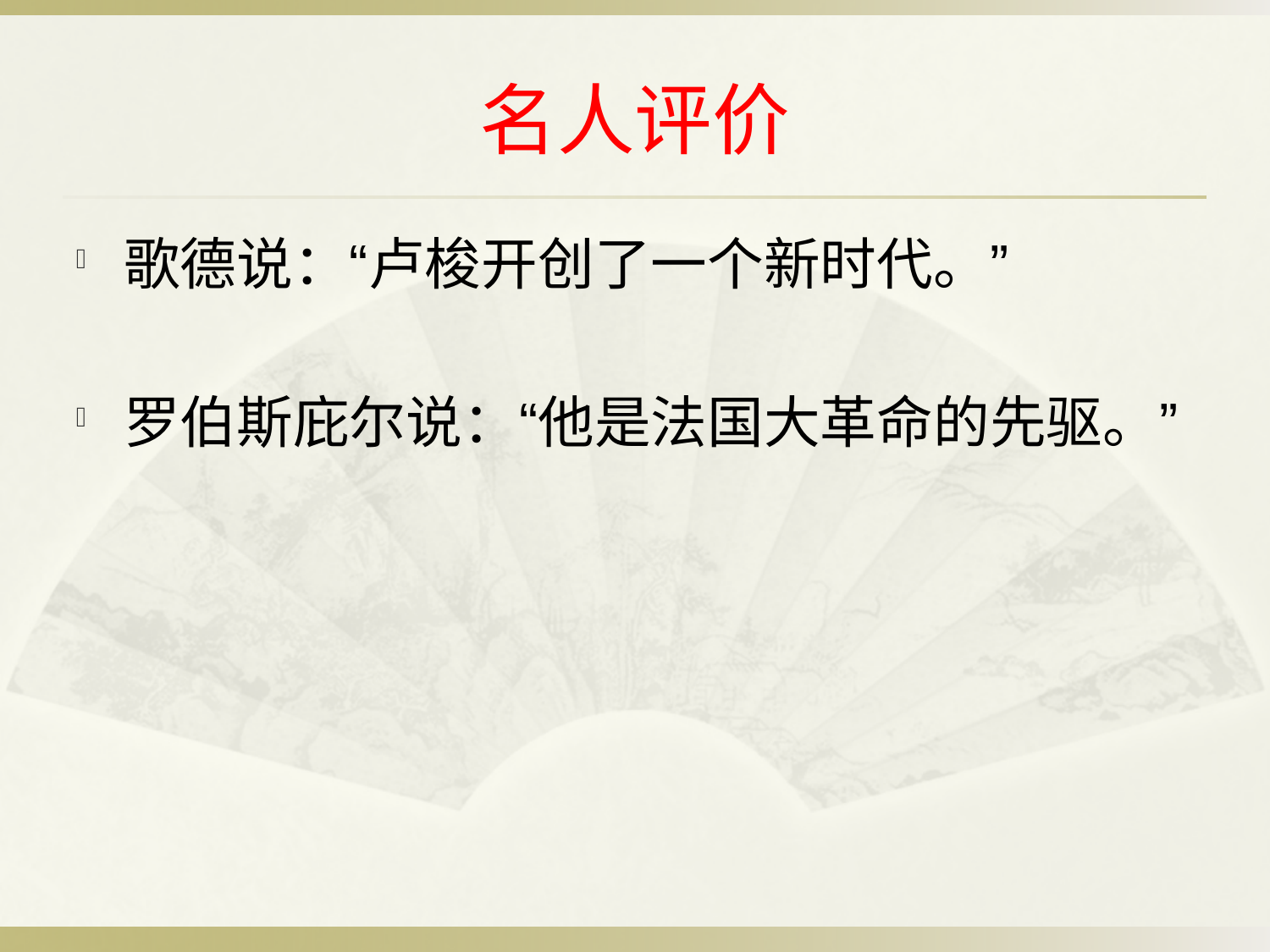

# 名人评价
歌德说：“卢梭开创了一个新时代。”

罗伯斯庇尔说：“他是法国大革命的先驱。”